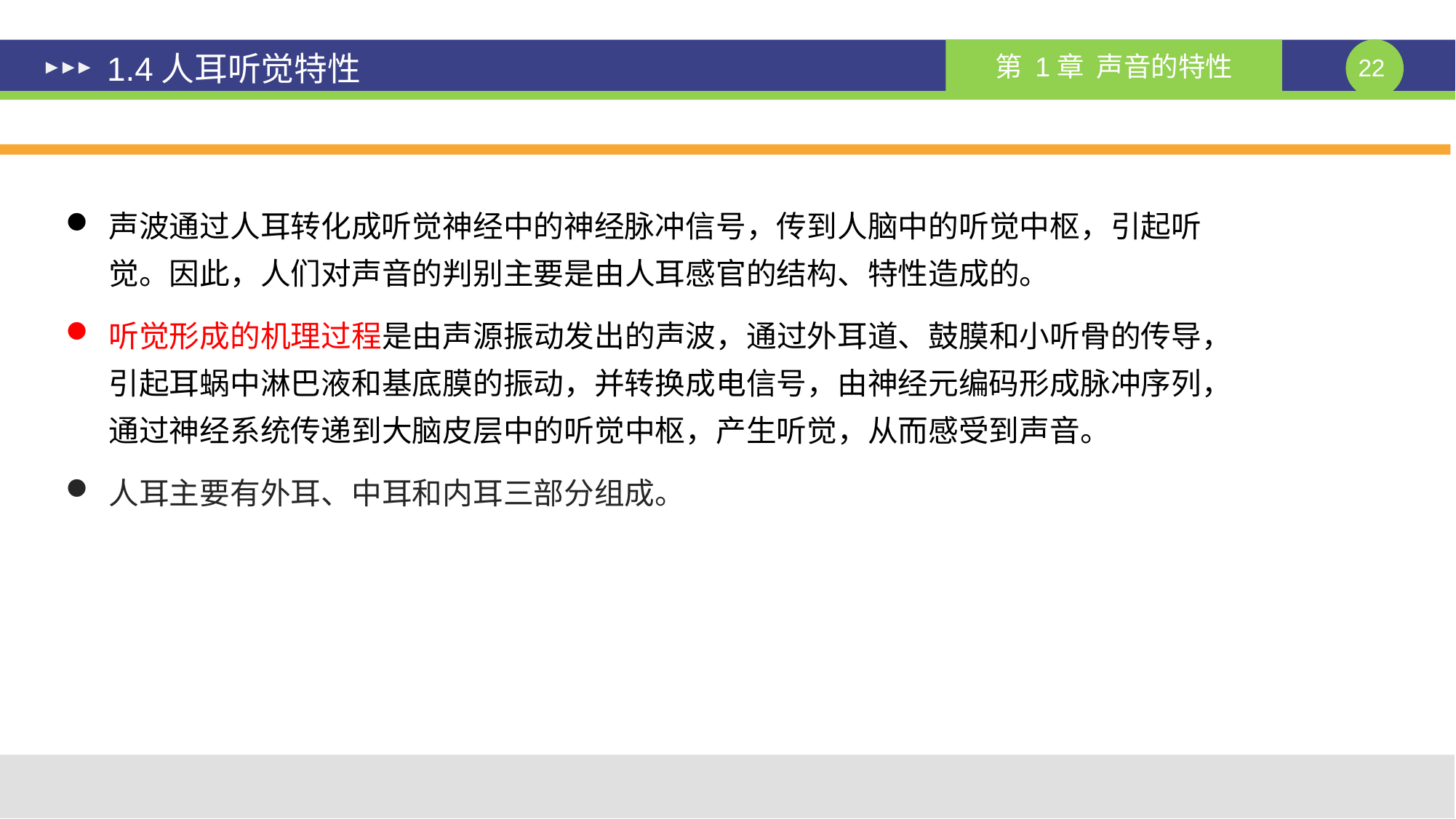

# 1.4人耳听觉特性

声波通过人耳转化成听觉神经中的神经脉冲信号，传到人脑中的听觉中枢，引起听觉。因此，人们对声音的判别主要是由人耳感官的结构、特性造成的。
听觉形成的机理过程是由声源振动发出的声波，通过外耳道、鼓膜和小听骨的传导，引起耳蜗中淋巴液和基底膜的振动，并转换成电信号，由神经元编码形成脉冲序列，通过神经系统传递到大脑皮层中的听觉中枢，产生听觉，从而感受到声音。
人耳主要有外耳、中耳和内耳三部分组成。